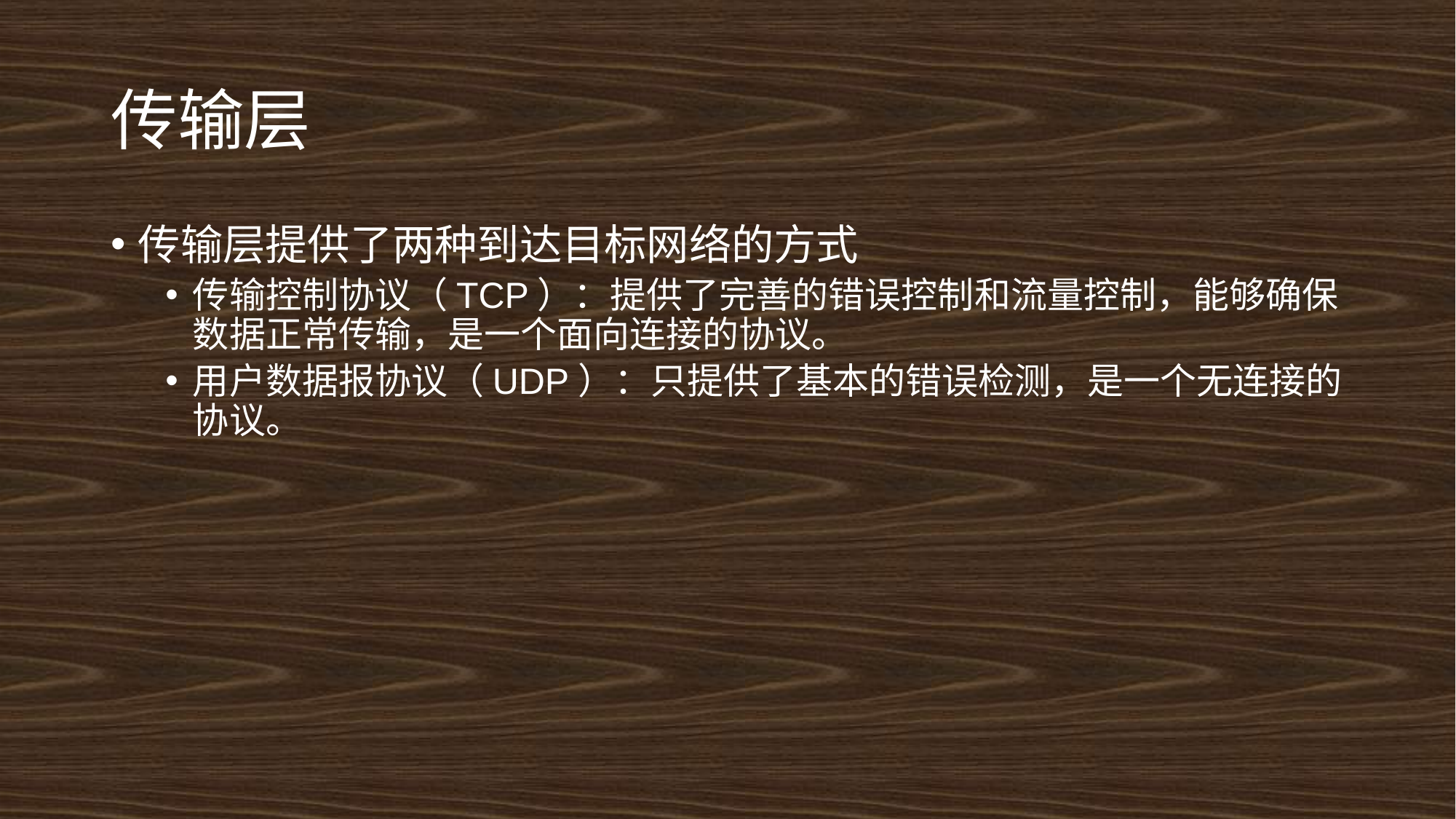

# 传输层
传输层提供了两种到达目标网络的方式
传输控制协议（TCP）：提供了完善的错误控制和流量控制，能够确保数据正常传输，是一个面向连接的协议。
用户数据报协议（UDP）：只提供了基本的错误检测，是一个无连接的协议。